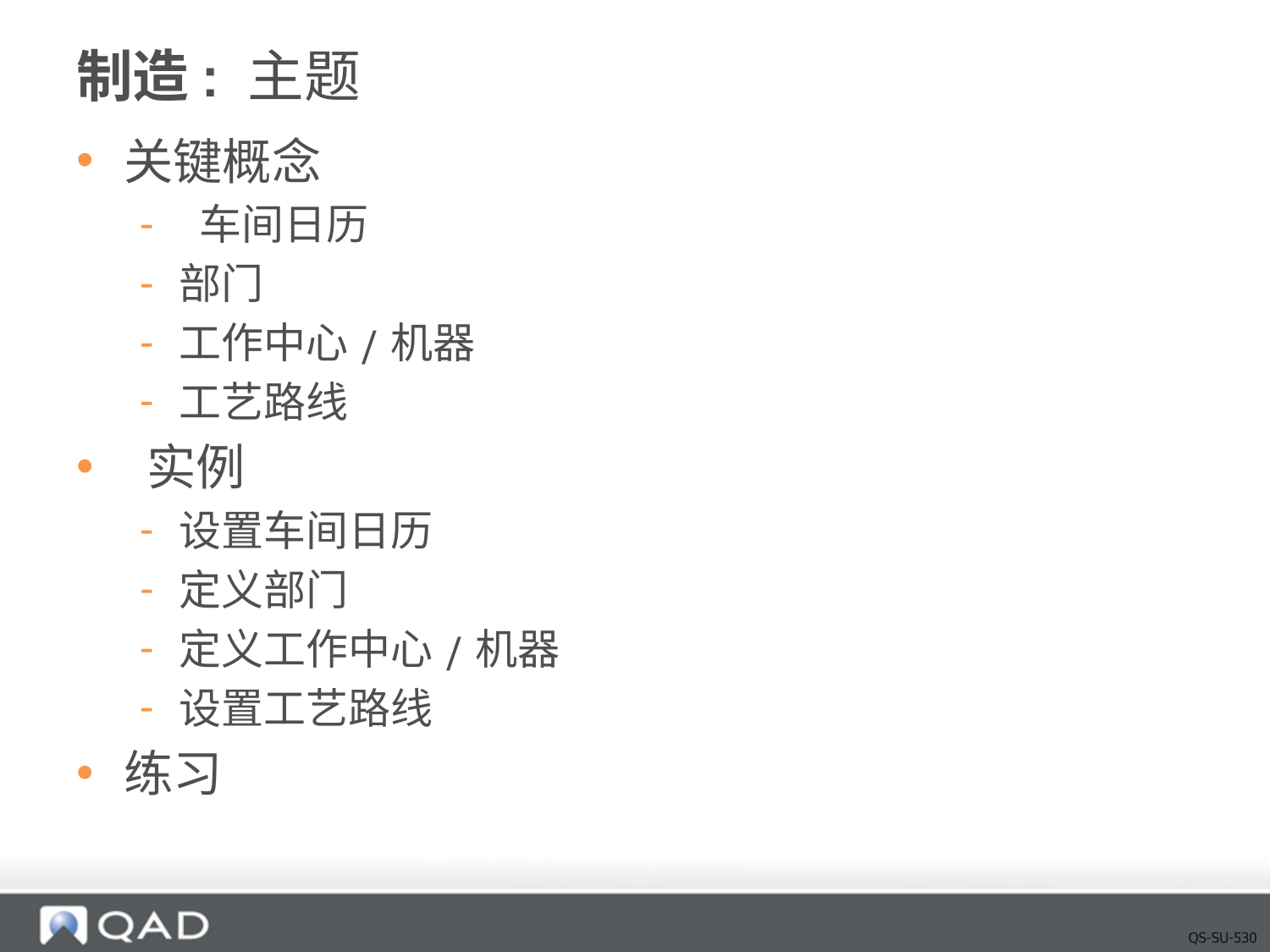

# 制造: 主题
关键概念
 车间日历
部门
工作中心/机器
工艺路线
 实例
设置车间日历
定义部门
定义工作中心/机器
设置工艺路线
练习

QS-SU-530